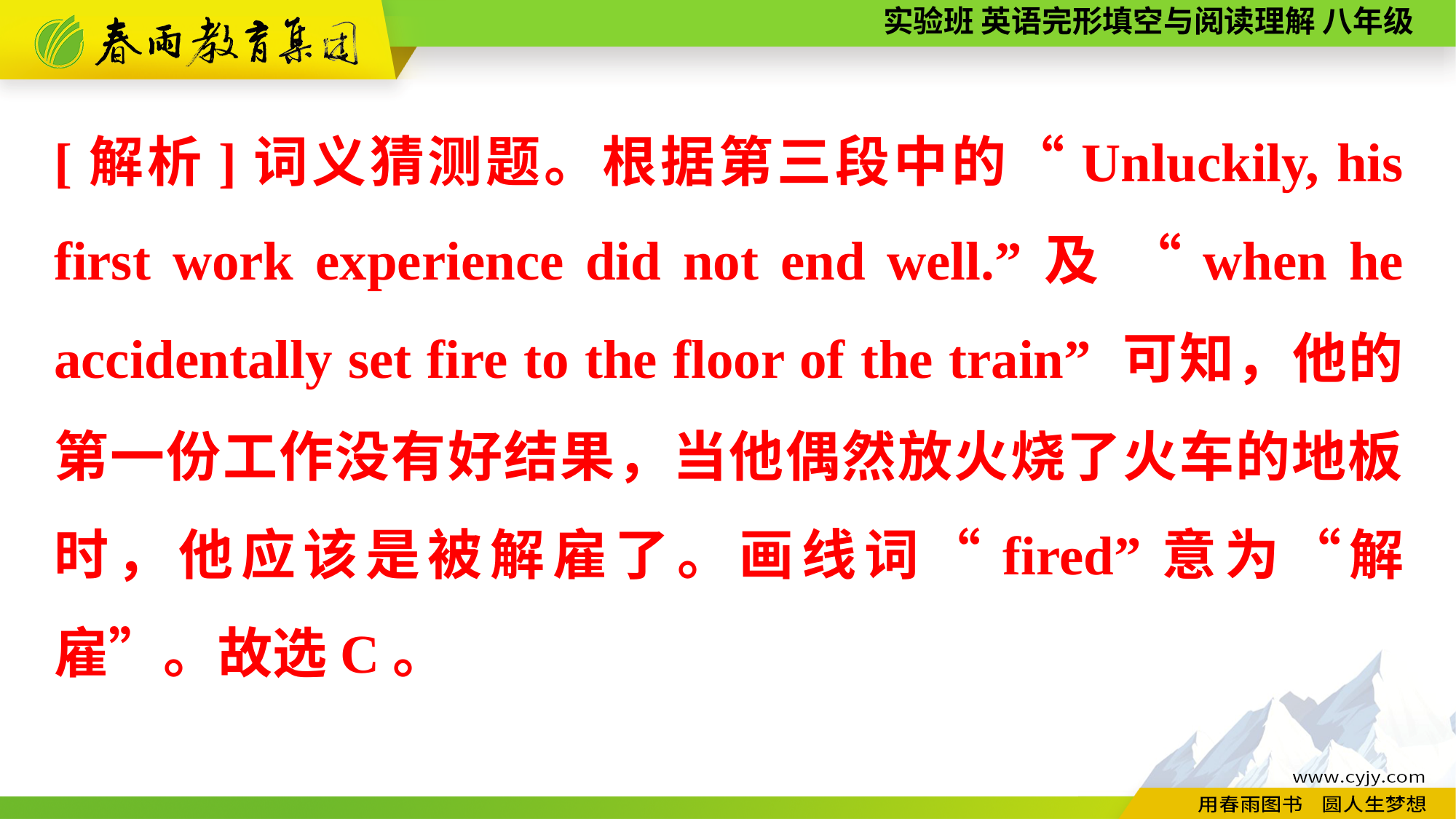

[解析]词义猜测题。根据第三段中的“Unluckily, his first work experience did not end well.”及 “when he accidentally set fire to the floor of the train” 可知，他的第一份工作没有好结果，当他偶然放火烧了火车的地板时，他应该是被解雇了。画线词“fired”意为“解雇”。故选C。